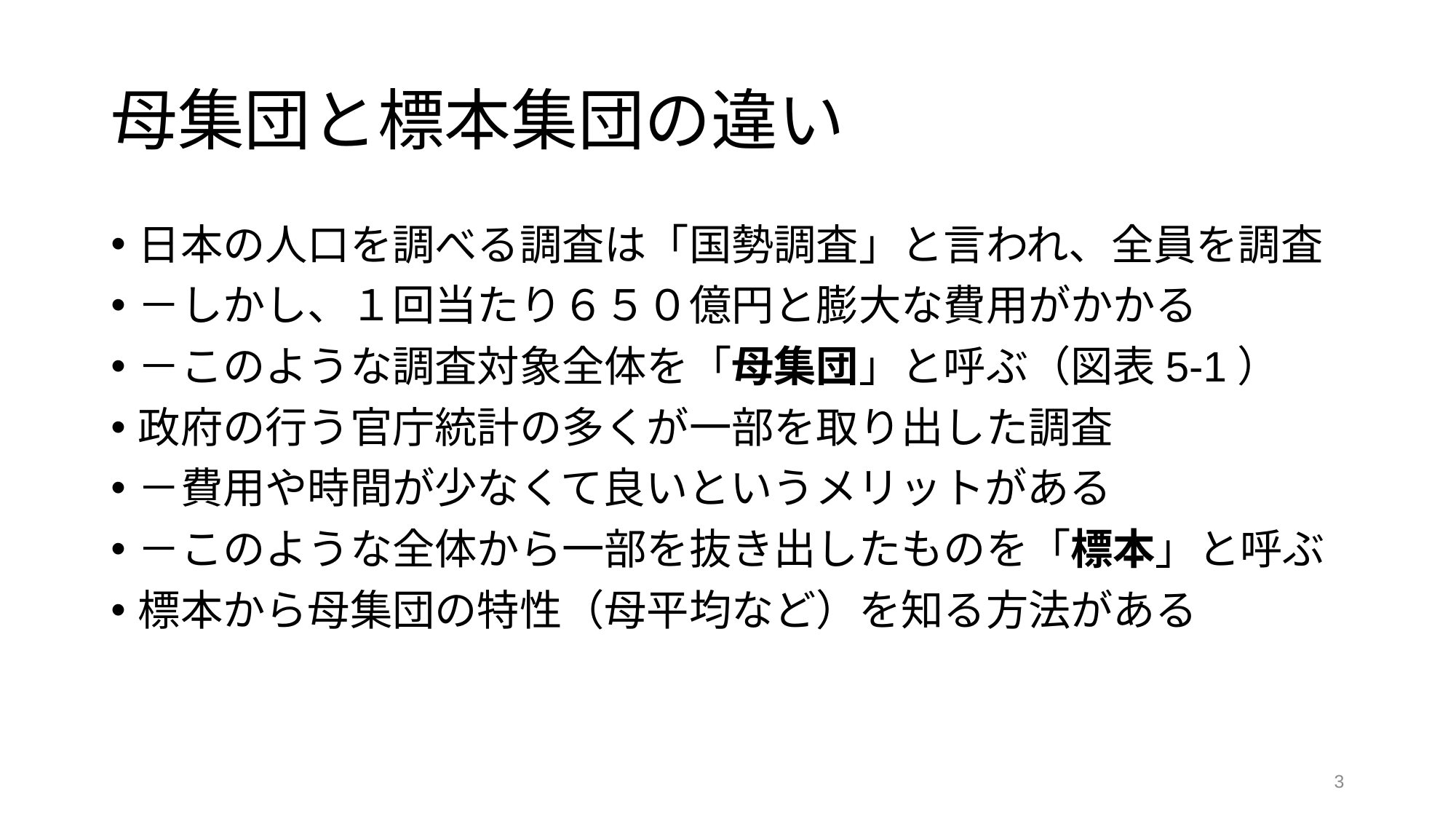

# 母集団と標本集団の違い
日本の人口を調べる調査は「国勢調査」と言われ、全員を調査
－しかし、１回当たり６５０億円と膨大な費用がかかる
－このような調査対象全体を「母集団」と呼ぶ（図表5-1）
政府の行う官庁統計の多くが一部を取り出した調査
－費用や時間が少なくて良いというメリットがある
－このような全体から一部を抜き出したものを「標本」と呼ぶ
標本から母集団の特性（母平均など）を知る方法がある
3